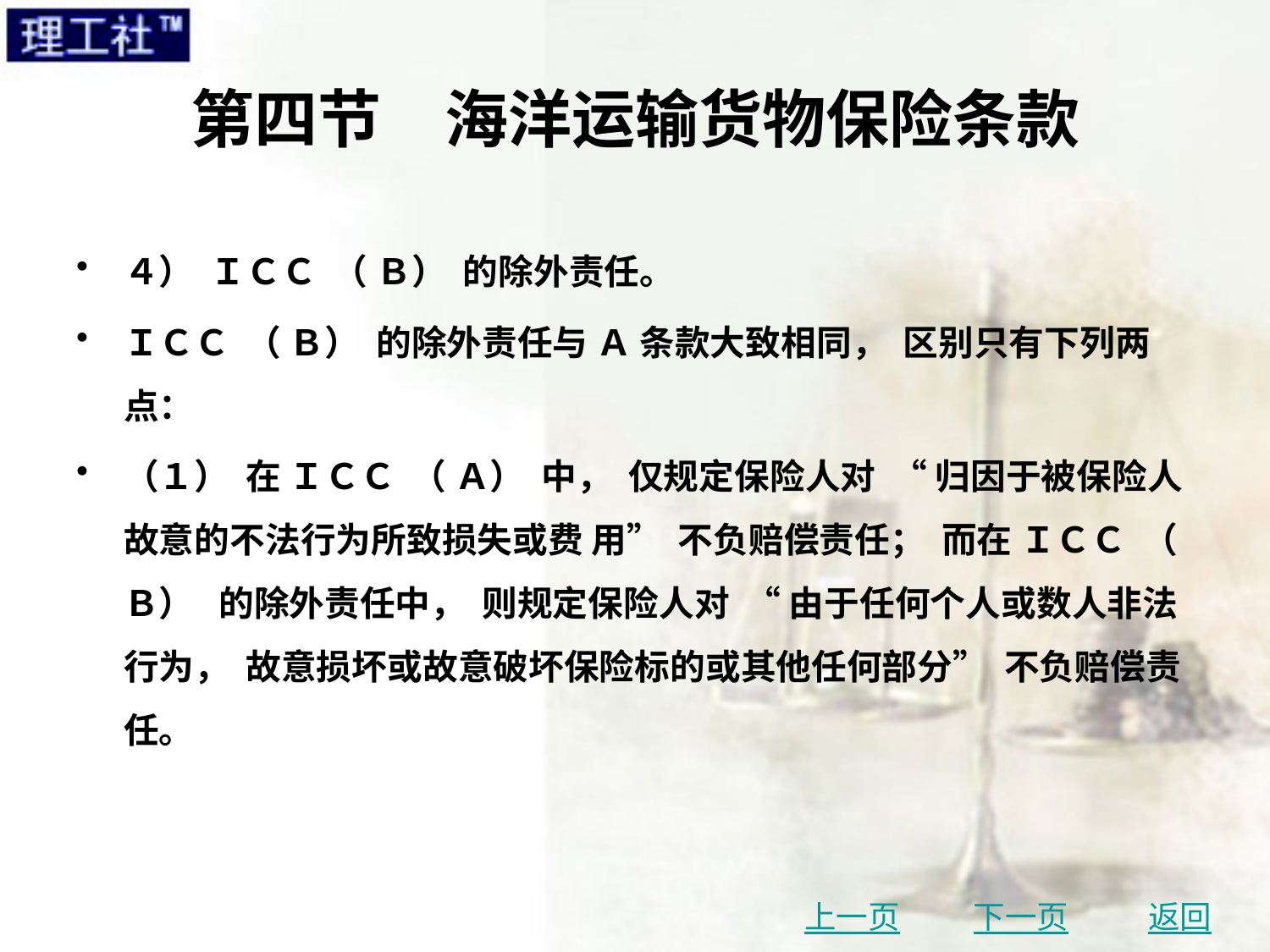

# 第四节　海洋运输货物保险条款
４）  ＩＣＣ  （ Ｂ）  的除外责任。
ＩＣＣ  （ Ｂ）  的除外责任与 Ａ 条款大致相同，  区别只有下列两点：
（１）  在 ＩＣＣ  （ Ａ）  中，  仅规定保险人对  “ 归因于被保险人故意的不法行为所致损失或费 用”  不负赔偿责任；  而在 ＩＣＣ  （ Ｂ）   的除外责任中，  则规定保险人对  “ 由于任何个人或数人非法行为，  故意损坏或故意破坏保险标的或其他任何部分”  不负赔偿责任。
上一页
下一页
返回